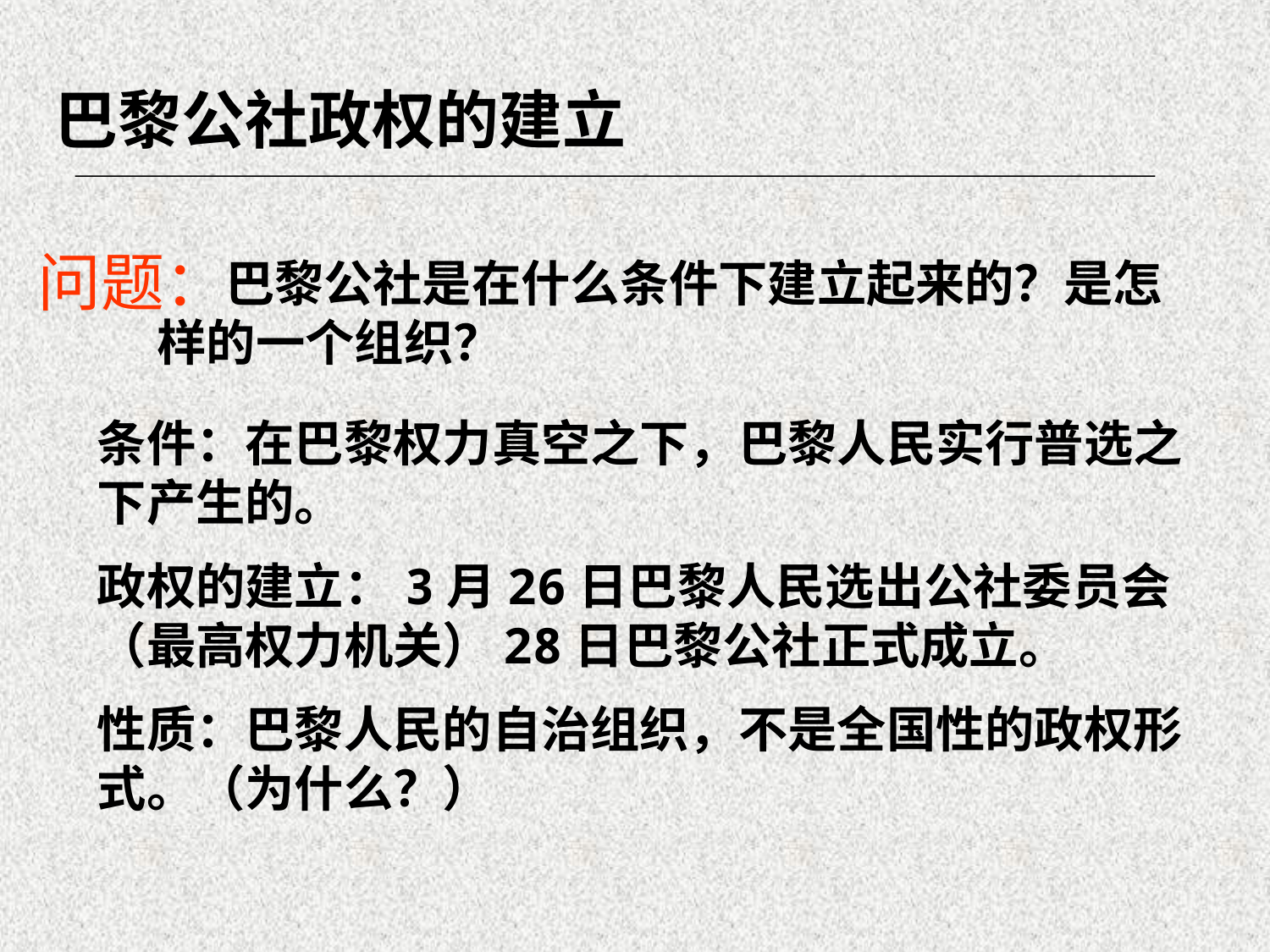

巴黎公社政权的建立

问题：
     巴黎公社是在什么条件下建立起来的？是怎样的一个组织？
条件：在巴黎权力真空之下，巴黎人民实行普选之下产生的。
政权的建立：3月26日巴黎人民选出公社委员会（最高权力机关）28日巴黎公社正式成立。
性质：巴黎人民的自治组织，不是全国性的政权形式。（为什么？）